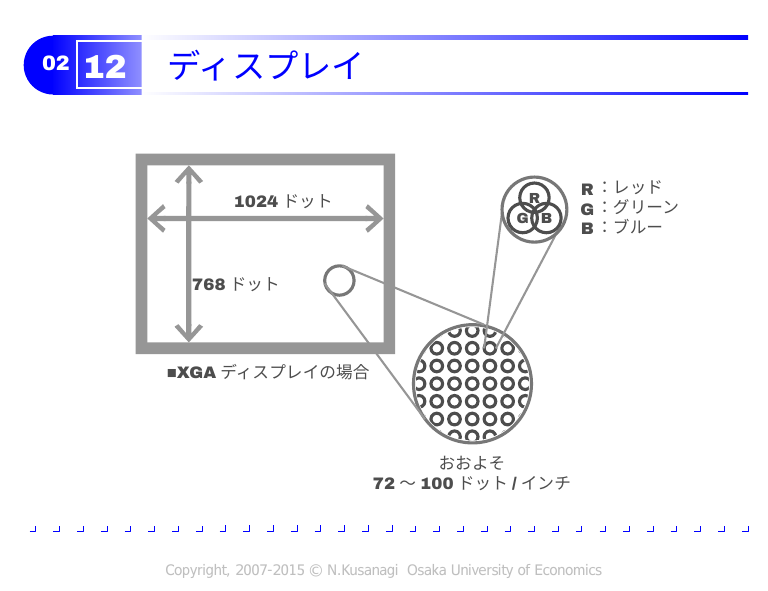

# 12   ディスプレイ

1024ドット

768ドット
：レッド
：グリーン
：ブルー
R
G
B

R
G
B

■XGAディスプレイの場合
おおよそ
72～100ドット/インチ